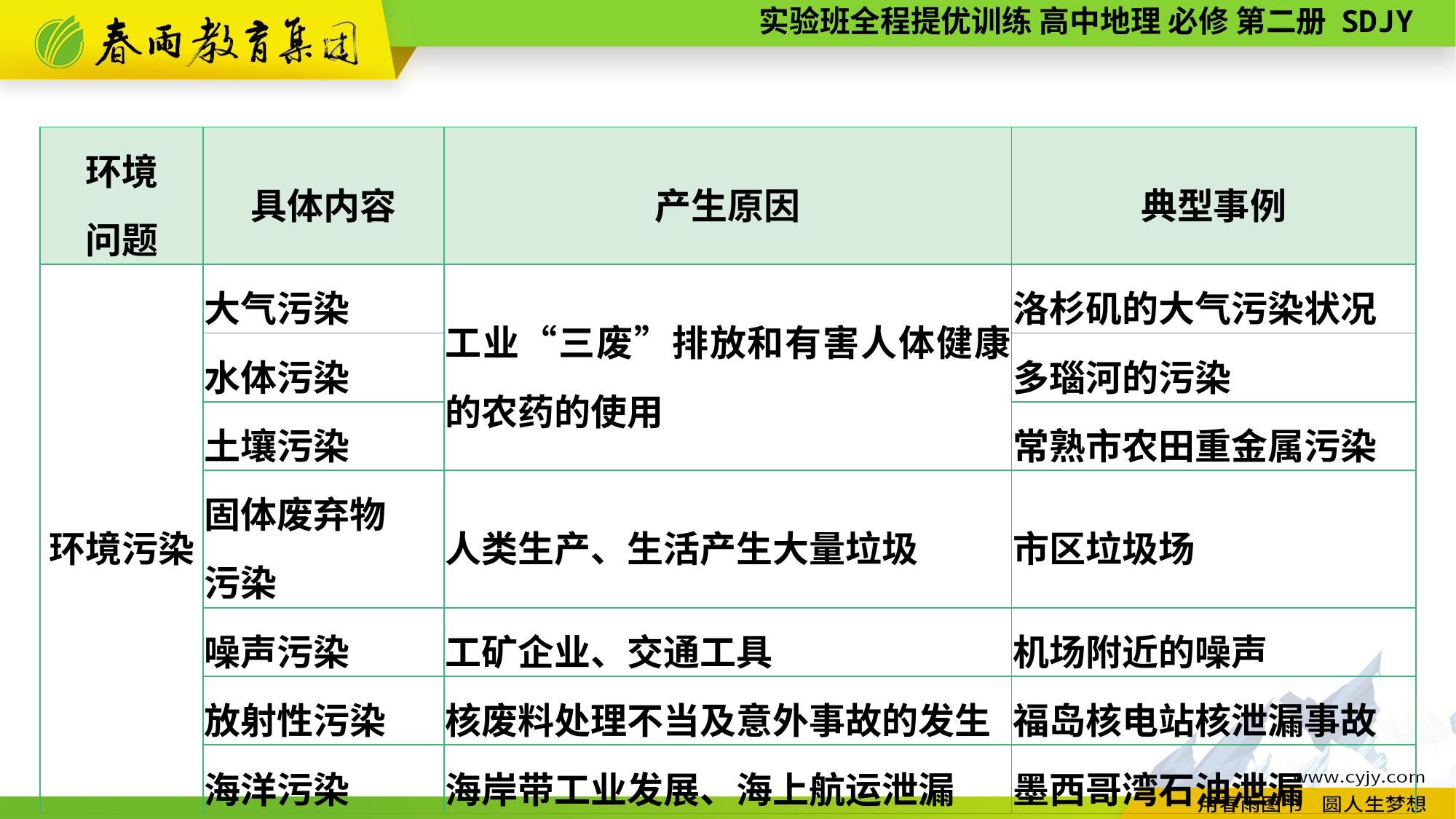

| 环境 问题 | 具体内容 | 产生原因 | 典型事例 |
| --- | --- | --- | --- |
| 环境污染 | 大气污染 | 工业“三废”排放和有害人体健康的农药的使用 | 洛杉矶的大气污染状况 |
|  | 水体污染 |  | 多瑙河的污染 |
|  | 土壤污染 |  | 常熟市农田重金属污染 |
|  | 固体废弃物 污染 | 人类生产、生活产生大量垃圾 | 市区垃圾场 |
|  | 噪声污染 | 工矿企业、交通工具 | 机场附近的噪声 |
|  | 放射性污染 | 核废料处理不当及意外事故的发生 | 福岛核电站核泄漏事故 |
|  | 海洋污染 | 海岸带工业发展、海上航运泄漏 | 墨西哥湾石油泄漏 |